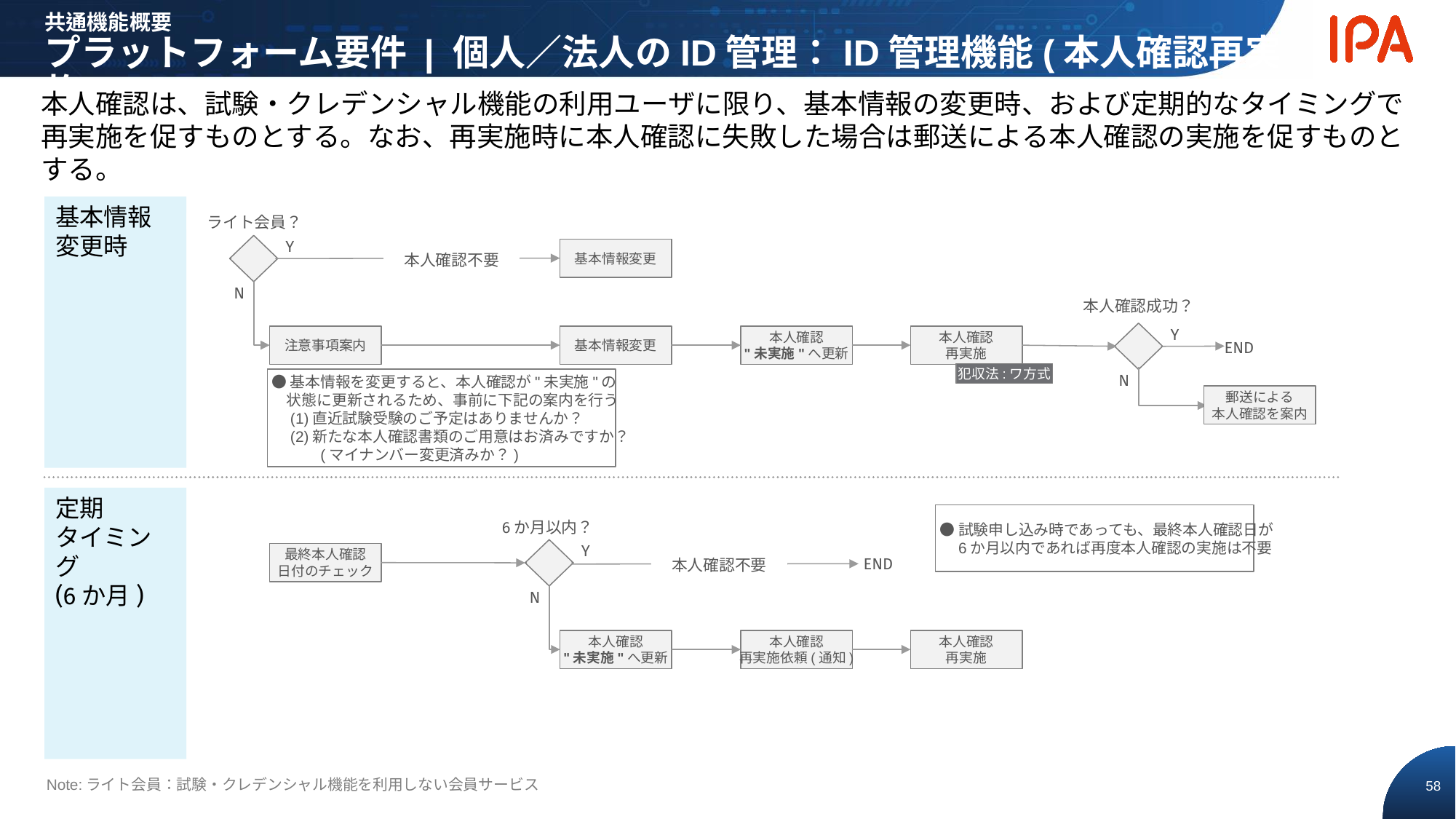

共通機能概要
プラットフォーム要件 | 個人／法人のID管理：ID管理機能(本人確認再実施)
本人確認は、試験・クレデンシャル機能の利用ユーザに限り、基本情報の変更時、および定期的なタイミングで再実施を促すものとする。なお、再実施時に本人確認に失敗した場合は郵送による本人確認の実施を促すものとする。
基本情報変更時
ライト会員？

Y
基本情報変更
本人確認不要
N
本人確認成功？

Y
基本情報変更
本人確認
"未実施"へ更新
本人確認
再実施
注意事項案内
END
犯収法:ワ方式
●基本情報を変更すると、本人確認が"未実施"の
　状態に更新されるため、事前に下記の案内を行う
　(1)直近試験受験のご予定はありませんか？
　(2)新たな本人確認書類のご用意はお済みですか？
　　　(マイナンバー変更済みか？)
N
郵送による
本人確認を案内
定期
タイミング
(6か月)
●試験申し込み時であっても、最終本人確認日が
　6か月以内であれば再度本人確認の実施は不要
6か月以内？

Y
最終本人確認
日付のチェック
END
本人確認不要
N
本人確認
"未実施"へ更新
本人確認
再実施依頼(通知)
本人確認
再実施
Note:ライト会員：試験・クレデンシャル機能を利用しない会員サービス